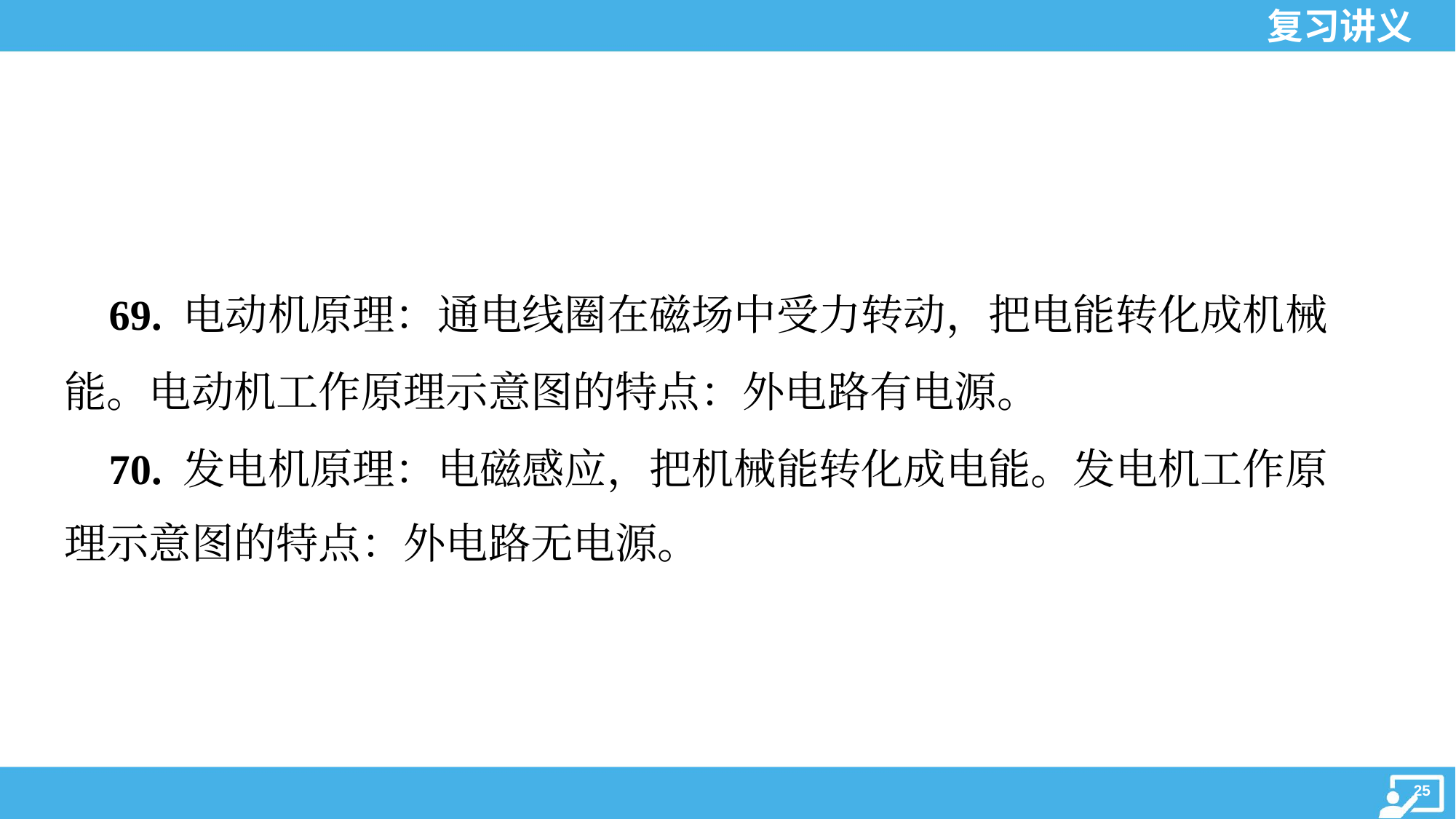

69. 电动机原理：通电线圈在磁场中受力转动，把电能转化成机械
能。电动机工作原理示意图的特点：外电路有电源。
    70. 发电机原理：电磁感应，把机械能转化成电能。发电机工作原
理示意图的特点：外电路无电源。